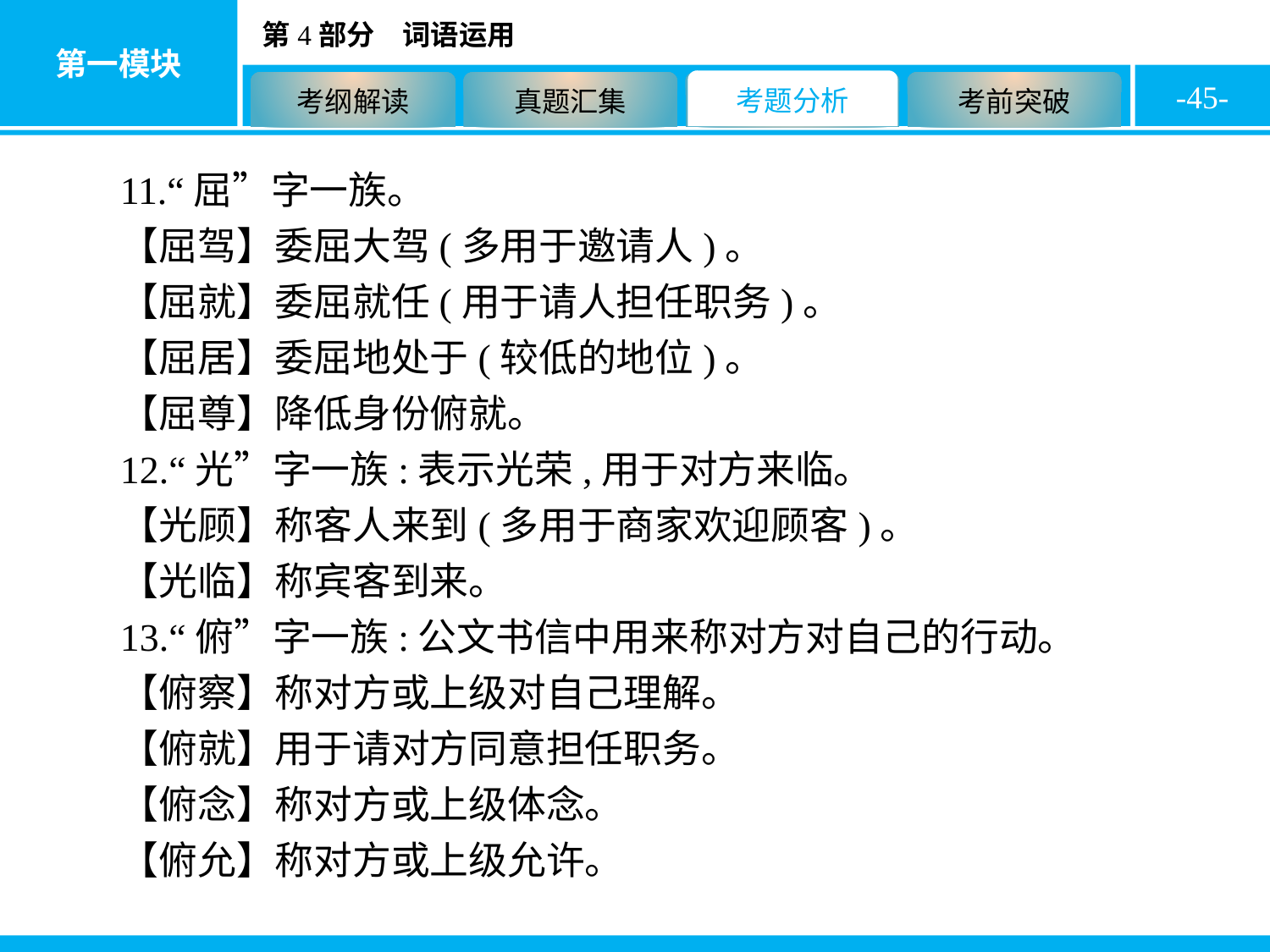

-45-
11.“屈”字一族。
【屈驾】委屈大驾(多用于邀请人)。
【屈就】委屈就任(用于请人担任职务)。
【屈居】委屈地处于(较低的地位)。
【屈尊】降低身份俯就。
12.“光”字一族:表示光荣,用于对方来临。
【光顾】称客人来到(多用于商家欢迎顾客)。
【光临】称宾客到来。
13.“俯”字一族:公文书信中用来称对方对自己的行动。
【俯察】称对方或上级对自己理解。
【俯就】用于请对方同意担任职务。
【俯念】称对方或上级体念。
【俯允】称对方或上级允许。